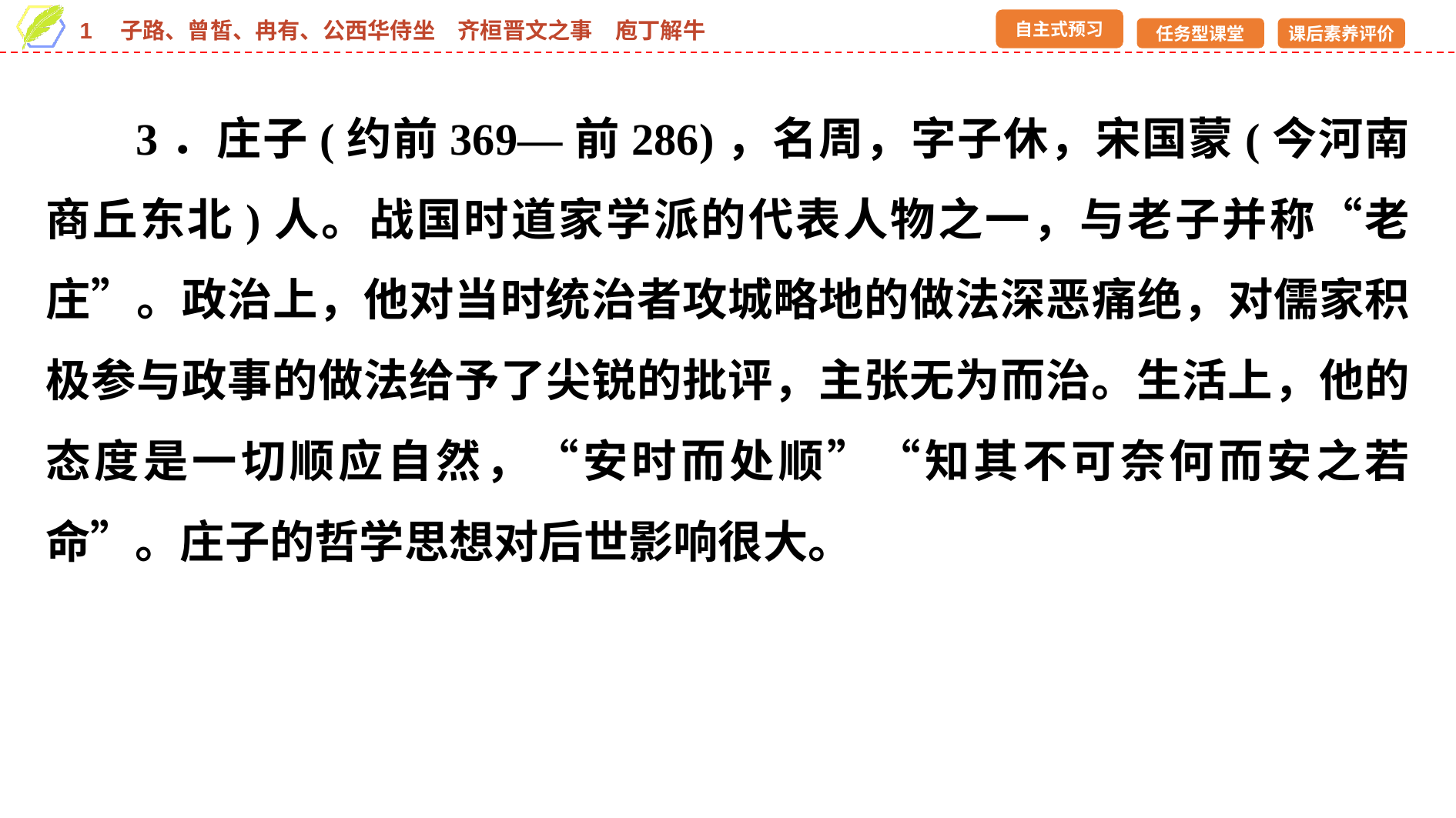

3．庄子(约前369—前286)，名周，字子休，宋国蒙(今河南商丘东北)人。战国时道家学派的代表人物之一，与老子并称“老庄”。政治上，他对当时统治者攻城略地的做法深恶痛绝，对儒家积极参与政事的做法给予了尖锐的批评，主张无为而治。生活上，他的态度是一切顺应自然，“安时而处顺”“知其不可奈何而安之若命”。庄子的哲学思想对后世影响很大。